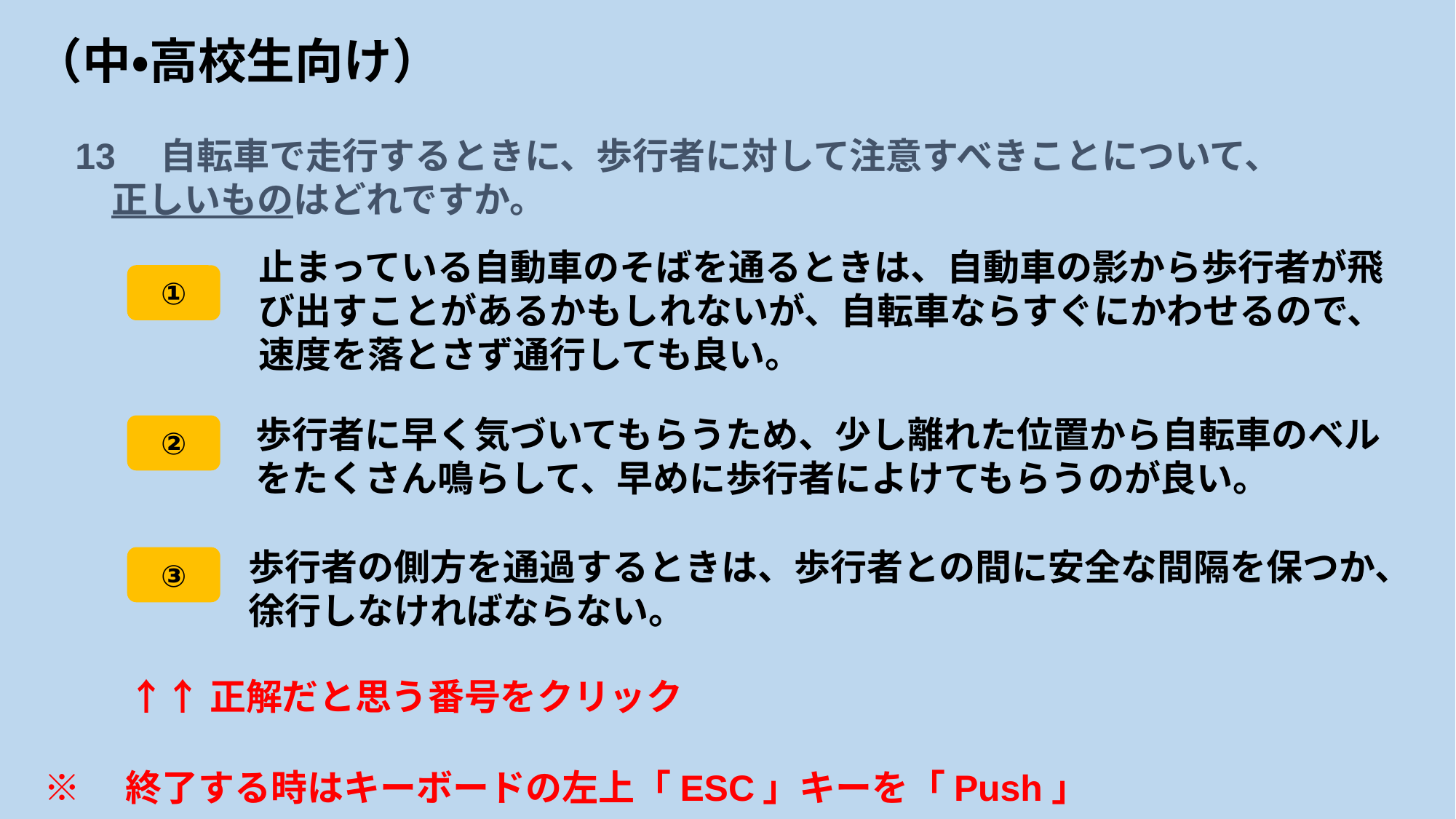

# （中・高校生向け）
13　自転車で走行するときに、歩行者に対して注意すべきことについて、
　正しいものはどれですか。
止まっている自動車のそばを通るときは、自動車の影から歩行者が飛び出すことがあるかもしれないが、自転車ならすぐにかわせるので、速度を落とさず通行しても良い。
①
歩行者に早く気づいてもらうため、少し離れた位置から自転車のベルをたくさん鳴らして、早めに歩行者によけてもらうのが良い。
②
歩行者の側方を通過するときは、歩行者との間に安全な間隔を保つか、徐行しなければならない。
③
↑↑正解だと思う番号をクリック
※　終了する時はキーボードの左上「ESC」キーを「Push」